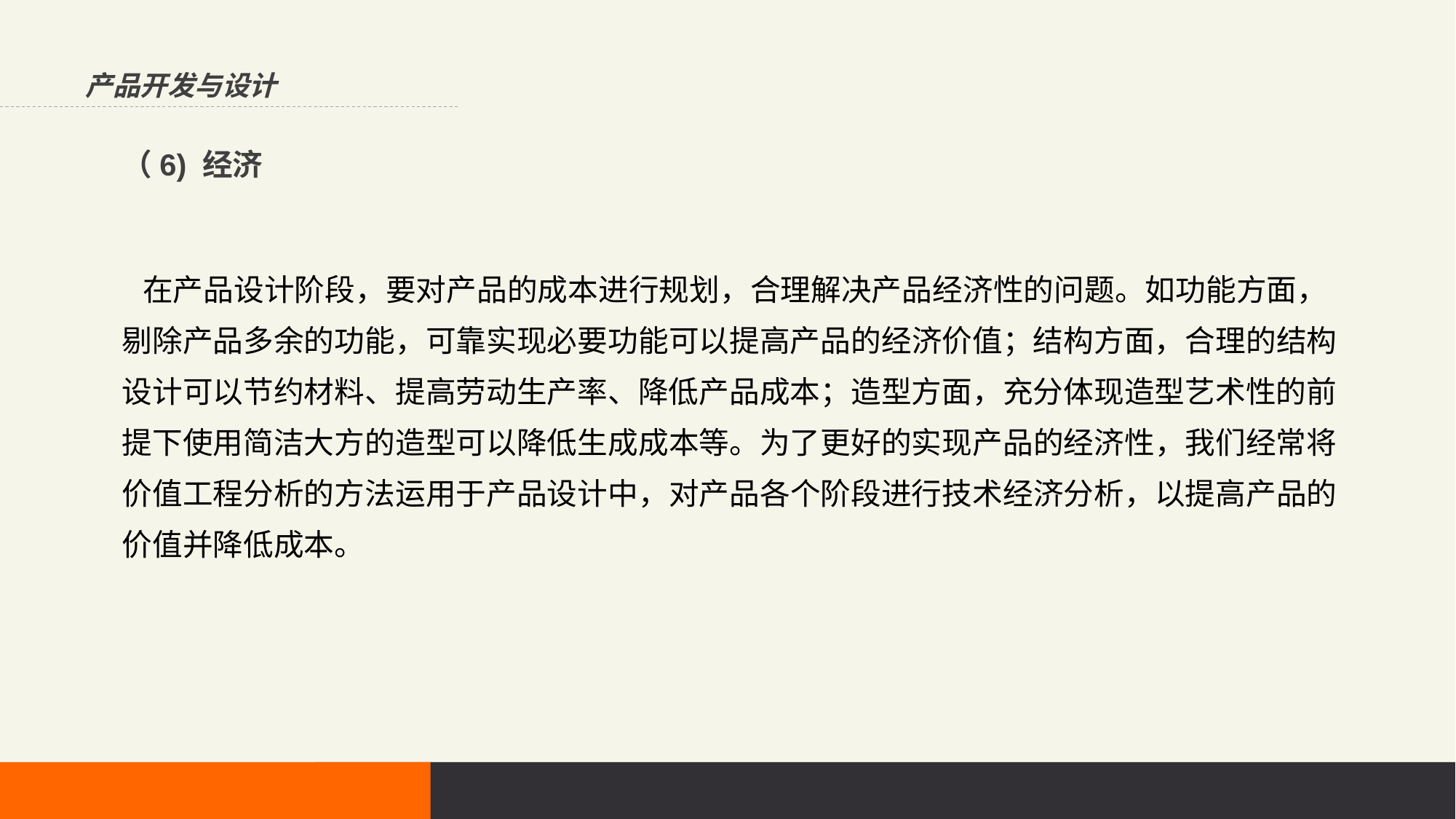

产品开发与设计
（6) 经济
  在产品设计阶段，要对产品的成本进行规划，合理解决产品经济性的问题。如功能方面，剔除产品多余的功能，可靠实现必要功能可以提高产品的经济价值；结构方面，合理的结构设计可以节约材料、提高劳动生产率、降低产品成本；造型方面，充分体现造型艺术性的前提下使用简洁大方的造型可以降低生成成本等。为了更好的实现产品的经济性，我们经常将价值工程分析的方法运用于产品设计中，对产品各个阶段进行技术经济分析，以提高产品的价值并降低成本。